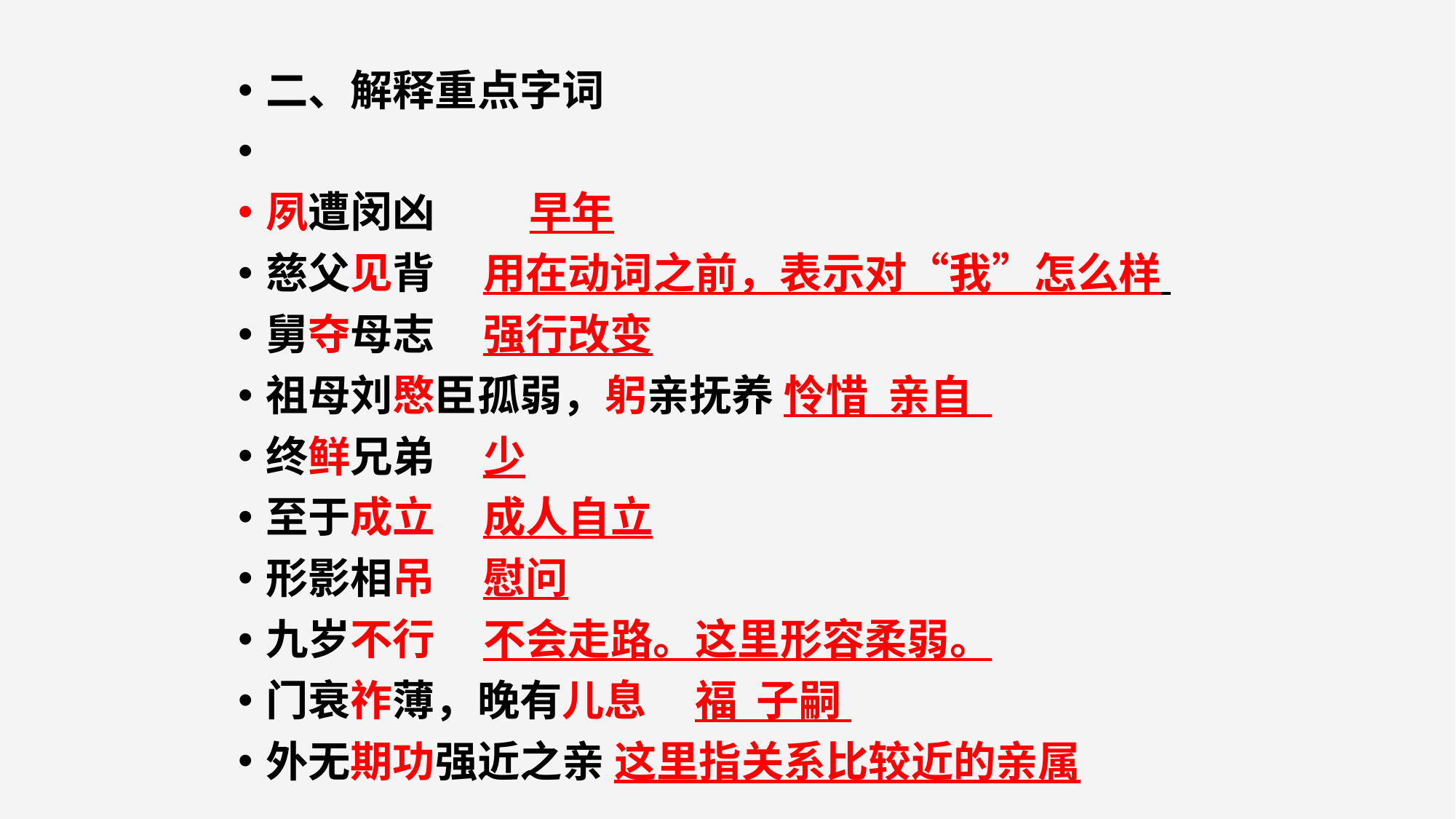

二、解释重点字词

夙遭闵凶　　 早年
慈父见背     用在动词之前，表示对“我”怎么样
舅夺母志     强行改变
祖母刘愍臣孤弱，躬亲抚养 怜惜  亲自
终鲜兄弟     少
至于成立     成人自立
形影相吊     慰问
九岁不行     不会走路。这里形容柔弱。
门衰祚薄，晚有儿息     福  子嗣
外无期功强近之亲 这里指关系比较近的亲属